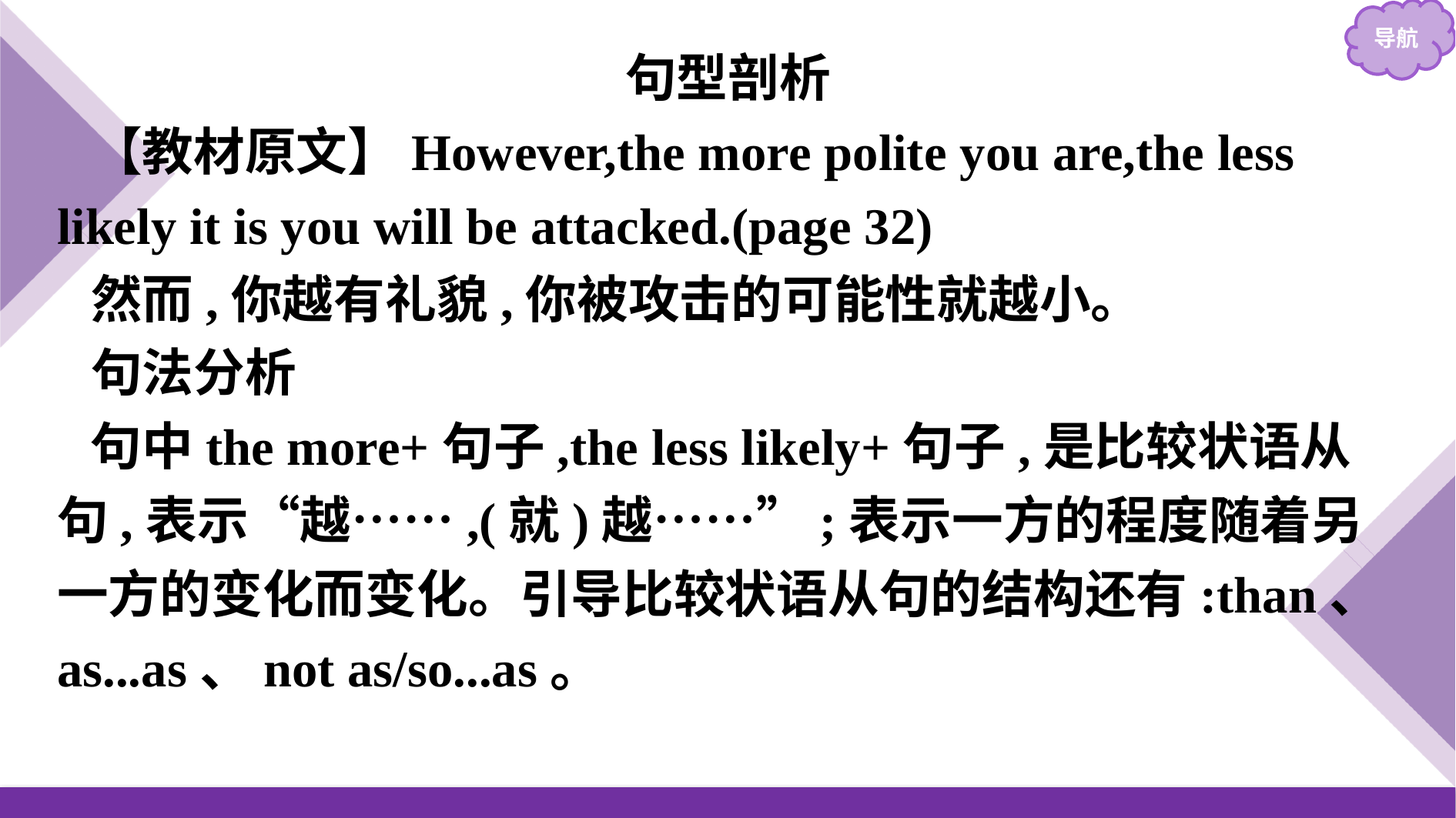

句型剖析
【教材原文】However,the more polite you are,the less likely it is you will be attacked.(page 32)
然而,你越有礼貌,你被攻击的可能性就越小。
句法分析
句中the more+句子,the less likely+句子,是比较状语从句,表示“越……,(就)越……”;表示一方的程度随着另一方的变化而变化。引导比较状语从句的结构还有:than、as...as、not as/so...as。